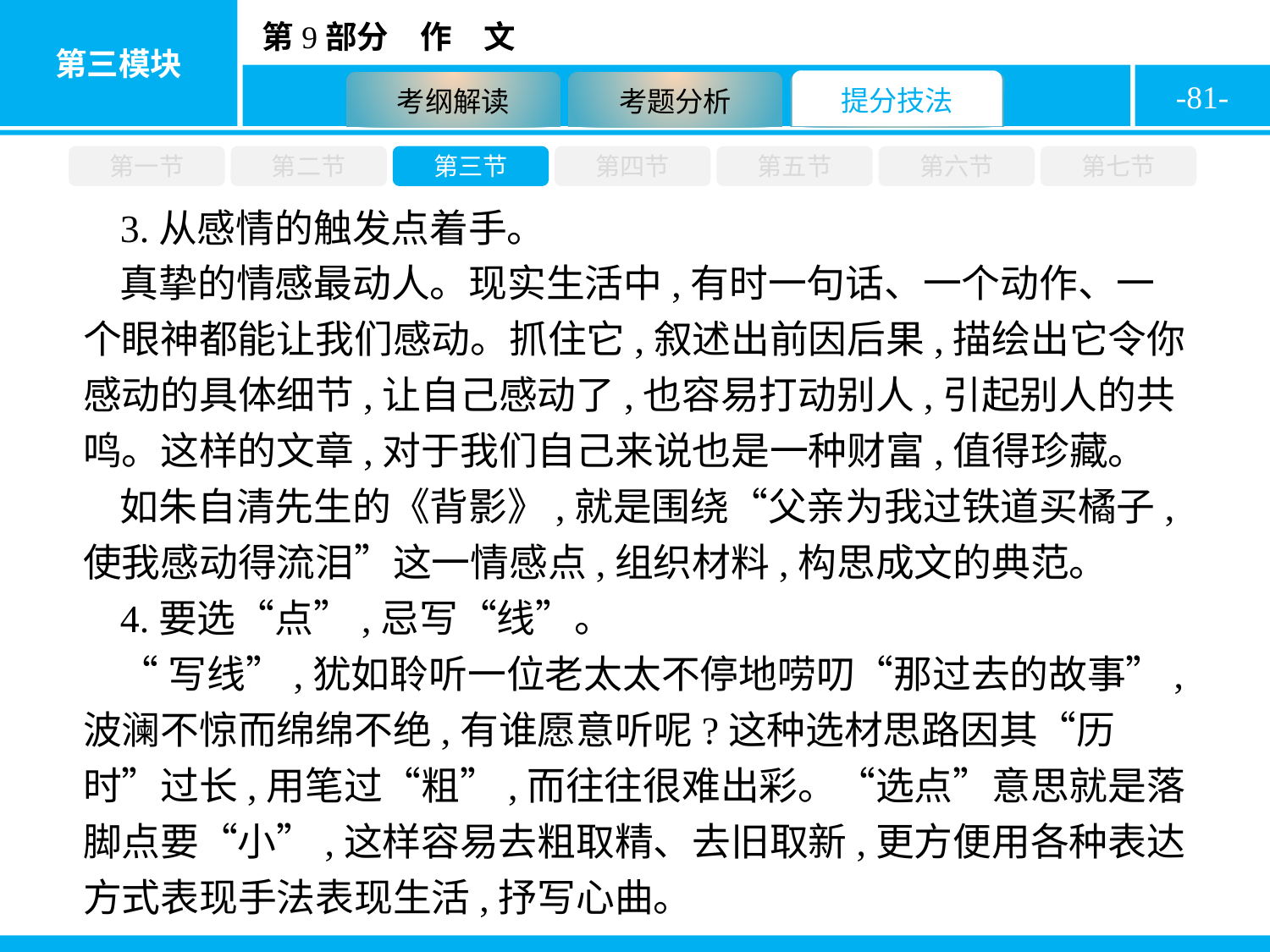

-81-
第一节
第二节
第三节
第四节
第五节
第六节
第七节
3.从感情的触发点着手。
真挚的情感最动人。现实生活中,有时一句话、一个动作、一个眼神都能让我们感动。抓住它,叙述出前因后果,描绘出它令你感动的具体细节,让自己感动了,也容易打动别人,引起别人的共鸣。这样的文章,对于我们自己来说也是一种财富,值得珍藏。
如朱自清先生的《背影》,就是围绕“父亲为我过铁道买橘子,使我感动得流泪”这一情感点,组织材料,构思成文的典范。
4.要选“点”,忌写“线”。
“写线”,犹如聆听一位老太太不停地唠叨“那过去的故事”,波澜不惊而绵绵不绝,有谁愿意听呢?这种选材思路因其“历时”过长,用笔过“粗”,而往往很难出彩。“选点”意思就是落脚点要“小”,这样容易去粗取精、去旧取新,更方便用各种表达方式表现手法表现生活,抒写心曲。